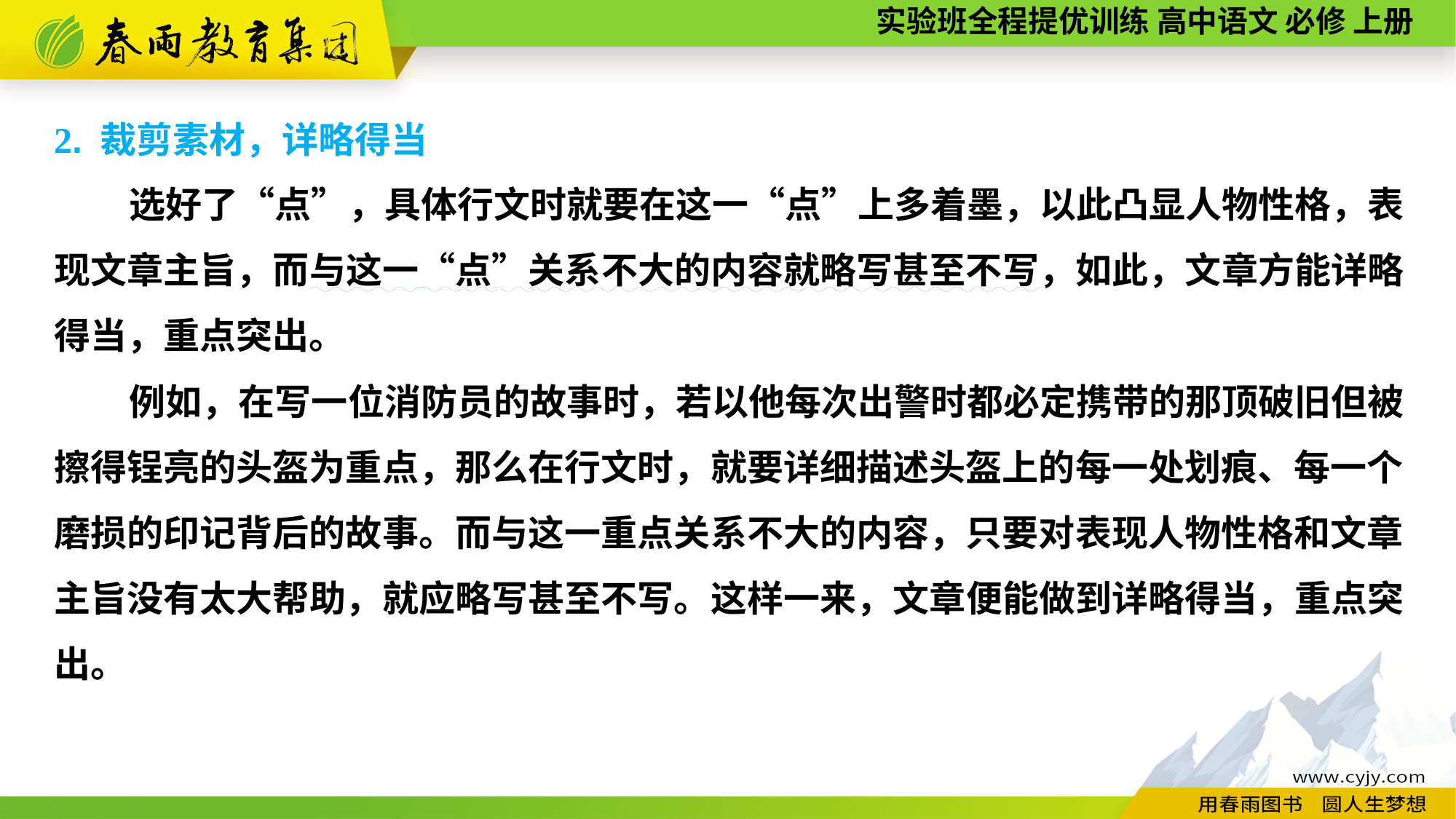

2. 裁剪素材，详略得当
选好了“点”，具体行文时就要在这一“点”上多着墨，以此凸显人物性格，表现文章主旨，而与这一“点”关系不大的内容就略写甚至不写，如此，文章方能详略得当，重点突出。
例如，在写一位消防员的故事时，若以他每次出警时都必定携带的那顶破旧但被擦得锃亮的头盔为重点，那么在行文时，就要详细描述头盔上的每一处划痕、每一个磨损的印记背后的故事。而与这一重点关系不大的内容，只要对表现人物性格和文章主旨没有太大帮助，就应略写甚至不写。这样一来，文章便能做到详略得当，重点突出。